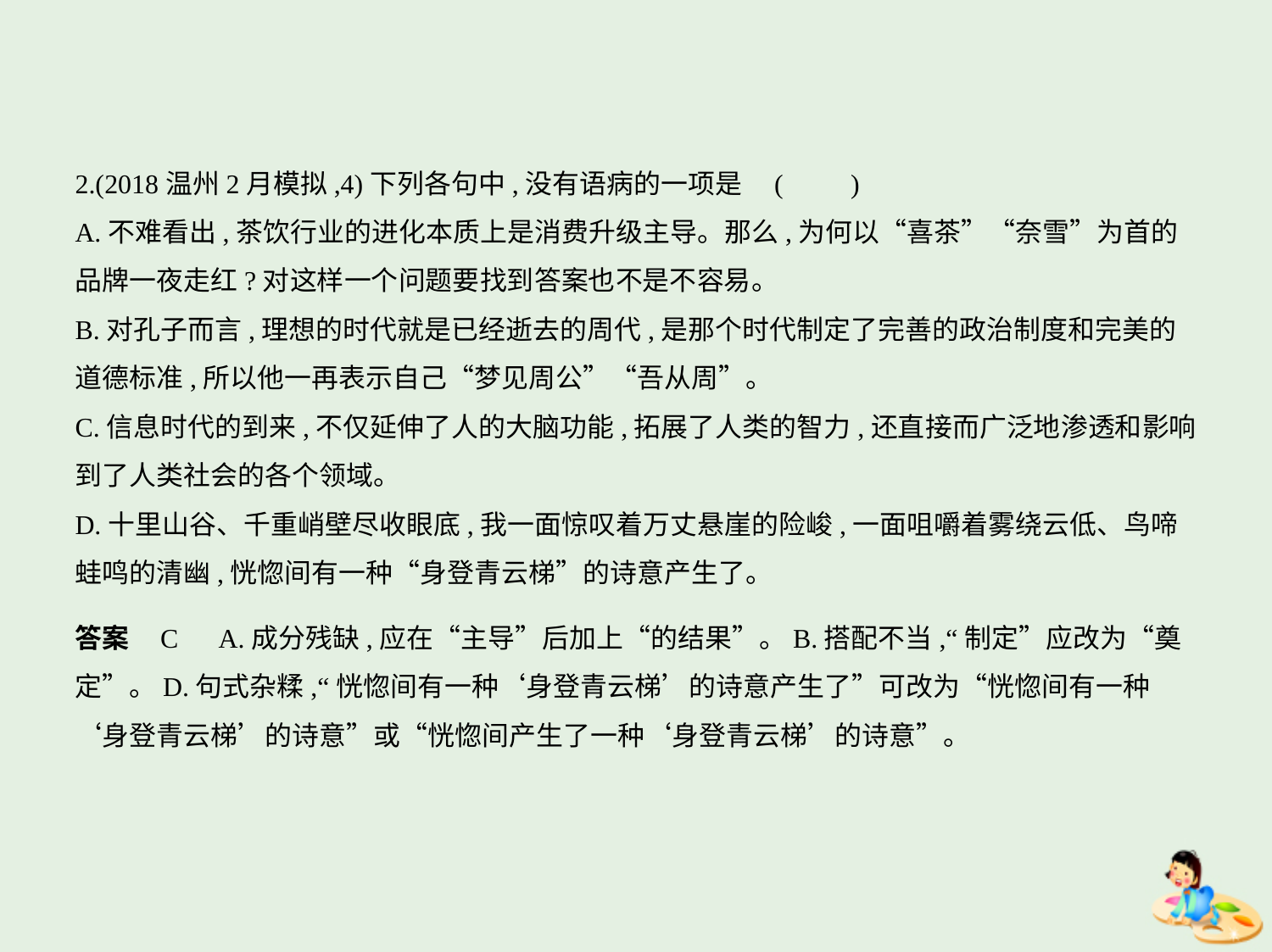

2.(2018温州2月模拟,4)下列各句中,没有语病的一项是 (　　)
A.不难看出,茶饮行业的进化本质上是消费升级主导。那么,为何以“喜茶”“奈雪”为首的
品牌一夜走红?对这样一个问题要找到答案也不是不容易。
B.对孔子而言,理想的时代就是已经逝去的周代,是那个时代制定了完善的政治制度和完美的
道德标准,所以他一再表示自己“梦见周公”“吾从周”。
C.信息时代的到来,不仅延伸了人的大脑功能,拓展了人类的智力,还直接而广泛地渗透和影响
到了人类社会的各个领域。
D.十里山谷、千重峭壁尽收眼底,我一面惊叹着万丈悬崖的险峻,一面咀嚼着雾绕云低、鸟啼
蛙鸣的清幽,恍惚间有一种“身登青云梯”的诗意产生了。
答案    C　A.成分残缺,应在“主导”后加上“的结果”。B.搭配不当,“制定”应改为“奠
定”。D.句式杂糅,“恍惚间有一种‘身登青云梯’的诗意产生了”可改为“恍惚间有一种
‘身登青云梯’的诗意”或“恍惚间产生了一种‘身登青云梯’的诗意”。